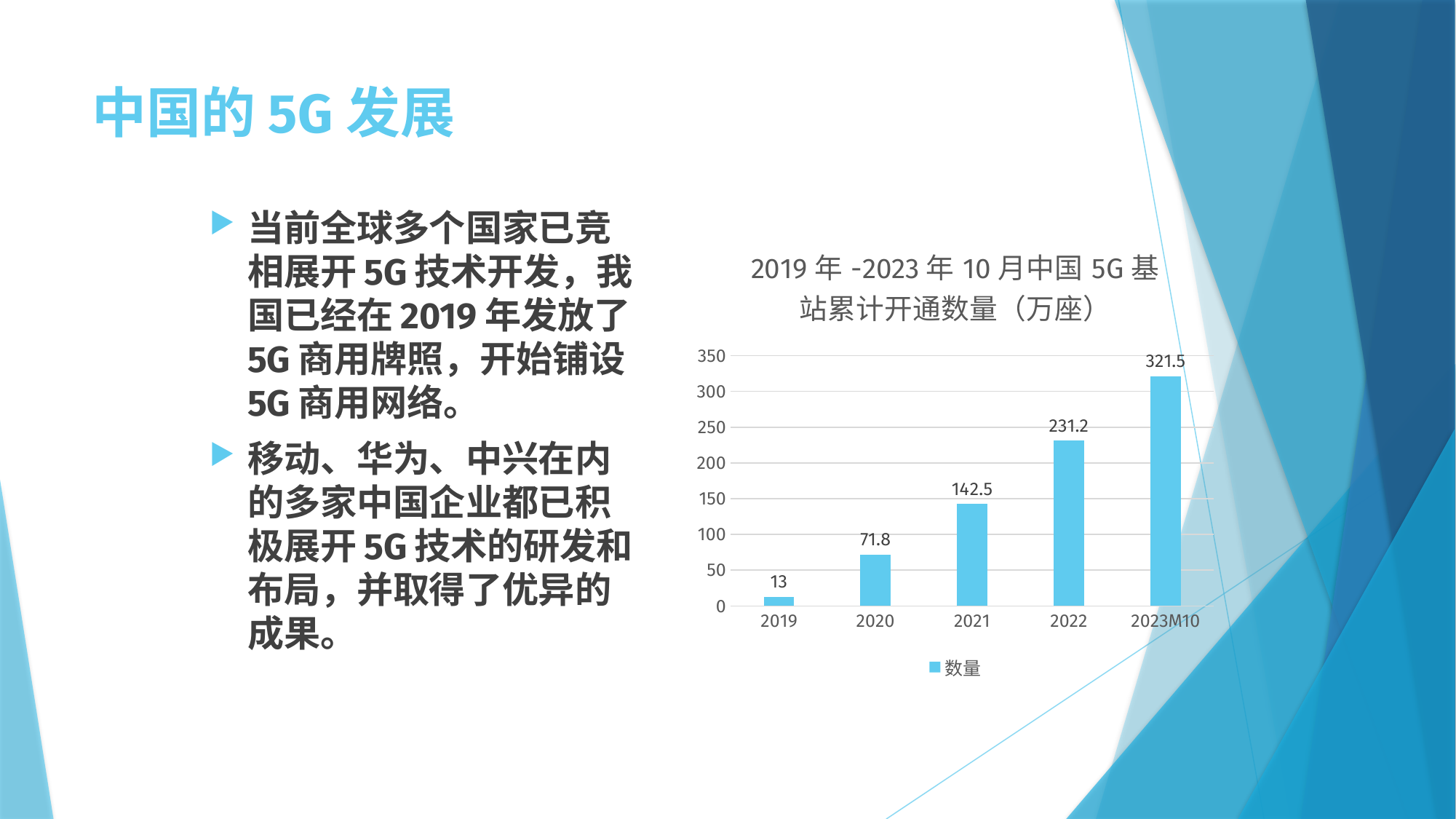

# 中国的5G发展
当前全球多个国家已竞相展开5G技术开发，我国已经在2019年发放了5G商用牌照，开始铺设5G商用网络。
移动、华为、中兴在内的多家中国企业都已积极展开5G技术的研发和布局，并取得了优异的成果。

### Chart: 2019年-2023年10月中国5G基站累计开通数量（万座）

| Category | 数量 |
|---|---|
| 2019 | 13.0 |
| 2020 | 71.8 |
| 2021 | 142.5 |
| 2022 | 231.2 |
| 2023M10 | 321.5 |